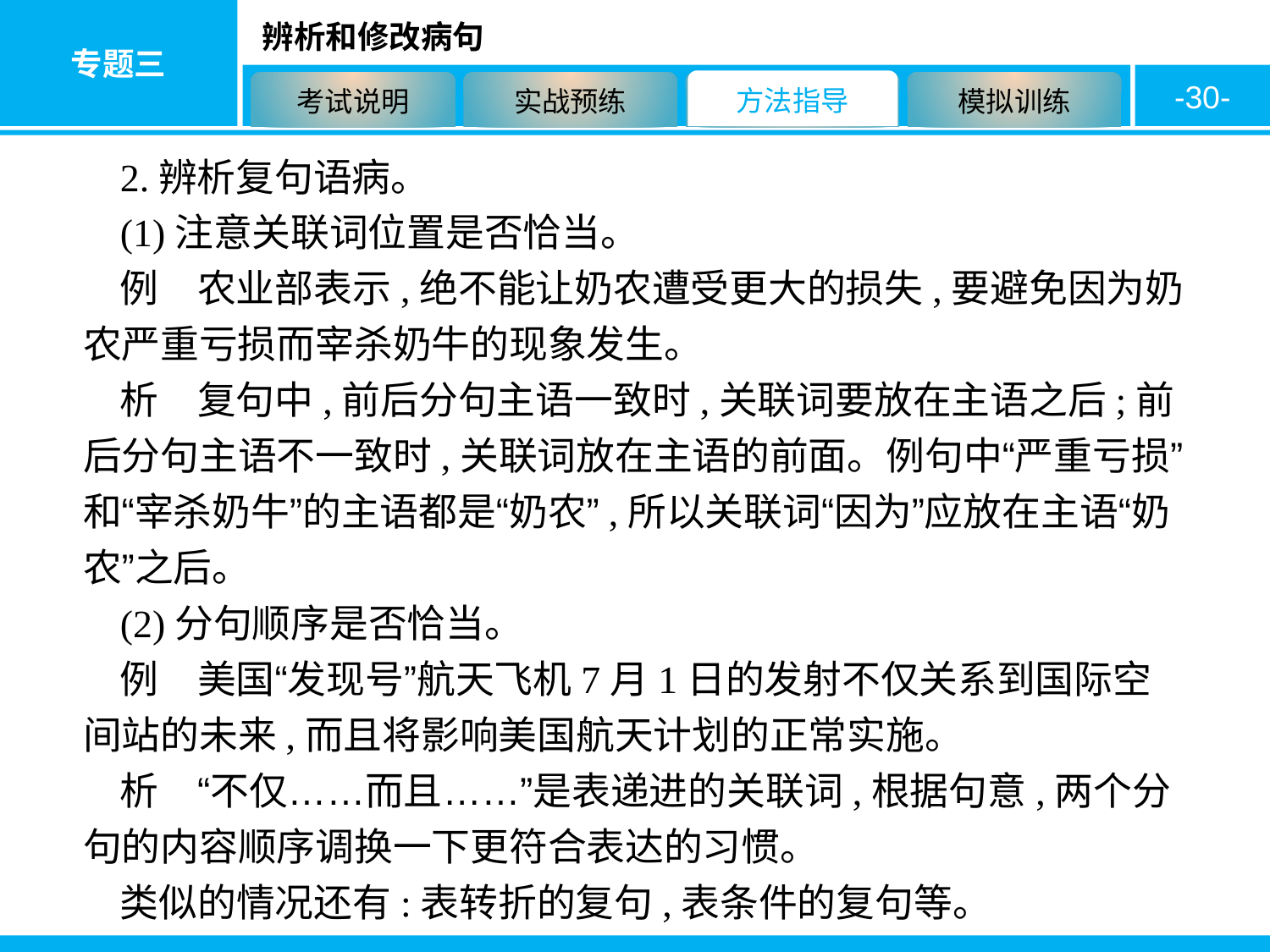

-30-
2.辨析复句语病。
(1)注意关联词位置是否恰当。
例　农业部表示,绝不能让奶农遭受更大的损失,要避免因为奶农严重亏损而宰杀奶牛的现象发生。
析　复句中,前后分句主语一致时,关联词要放在主语之后;前后分句主语不一致时,关联词放在主语的前面。例句中“严重亏损”和“宰杀奶牛”的主语都是“奶农”,所以关联词“因为”应放在主语“奶农”之后。
(2)分句顺序是否恰当。
例　美国“发现号”航天飞机7月1日的发射不仅关系到国际空间站的未来,而且将影响美国航天计划的正常实施。
析　“不仅……而且……”是表递进的关联词,根据句意,两个分句的内容顺序调换一下更符合表达的习惯。
类似的情况还有:表转折的复句,表条件的复句等。